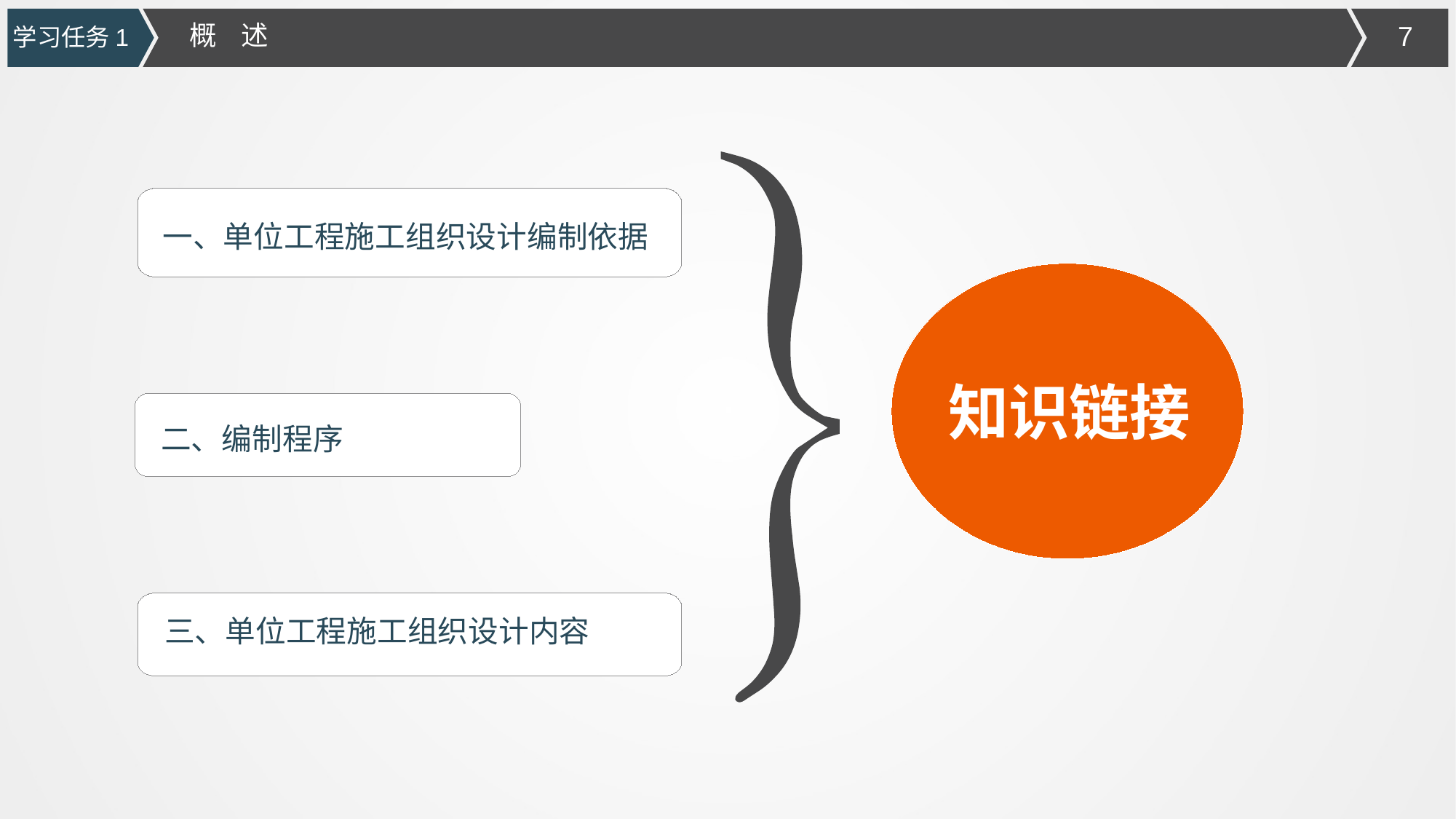

概    述
学习任务1

一、单位工程施工组织设计编制依据

知识链接

 二、编制程序

 三、单位工程施工组织设计内容